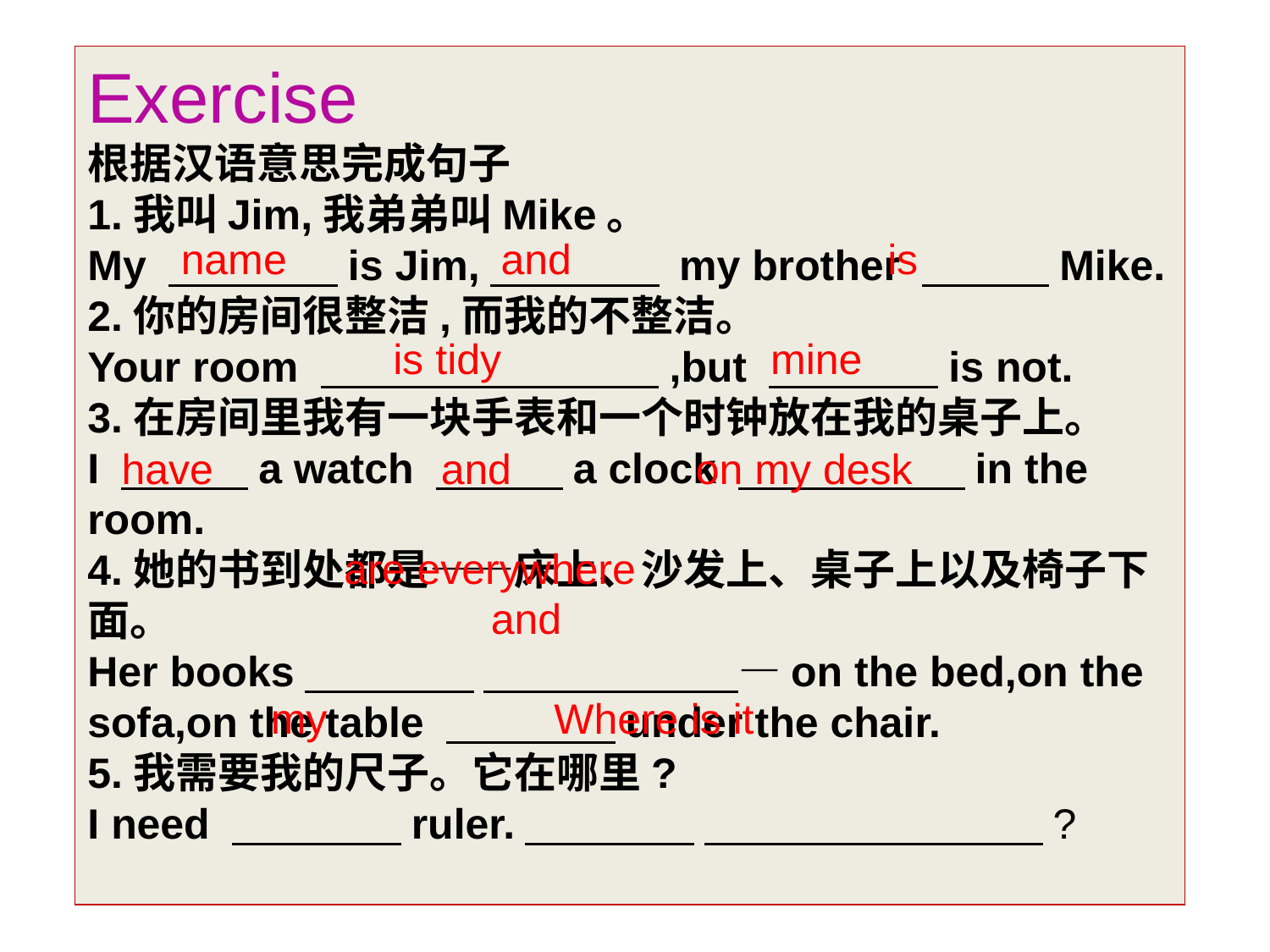

Exercise
根据汉语意思完成句子
1.我叫Jim,我弟弟叫Mike。
My 　　　　is Jim,　　　　 my brother 　　　Mike.
2.你的房间很整洁,而我的不整洁。
Your room 　　　　　　　　,but 　　　　is not.
3.在房间里我有一块手表和一个时钟放在我的桌子上。
I 　　　a watch 　　　a clock 　　　　      in the room.
4.她的书到处都是——床上、沙发上、桌子上以及椅子下面。
Her books　　　　 　　　　         —on the bed,on the sofa,on the table 　　　　under the chair.
5.我需要我的尺子。它在哪里?
I need 　　　　ruler.　　　　 　　　　　　　　?

and
is
name
is tidy
mine
and
on my desk
have
are everywhere
and
my
Where is it